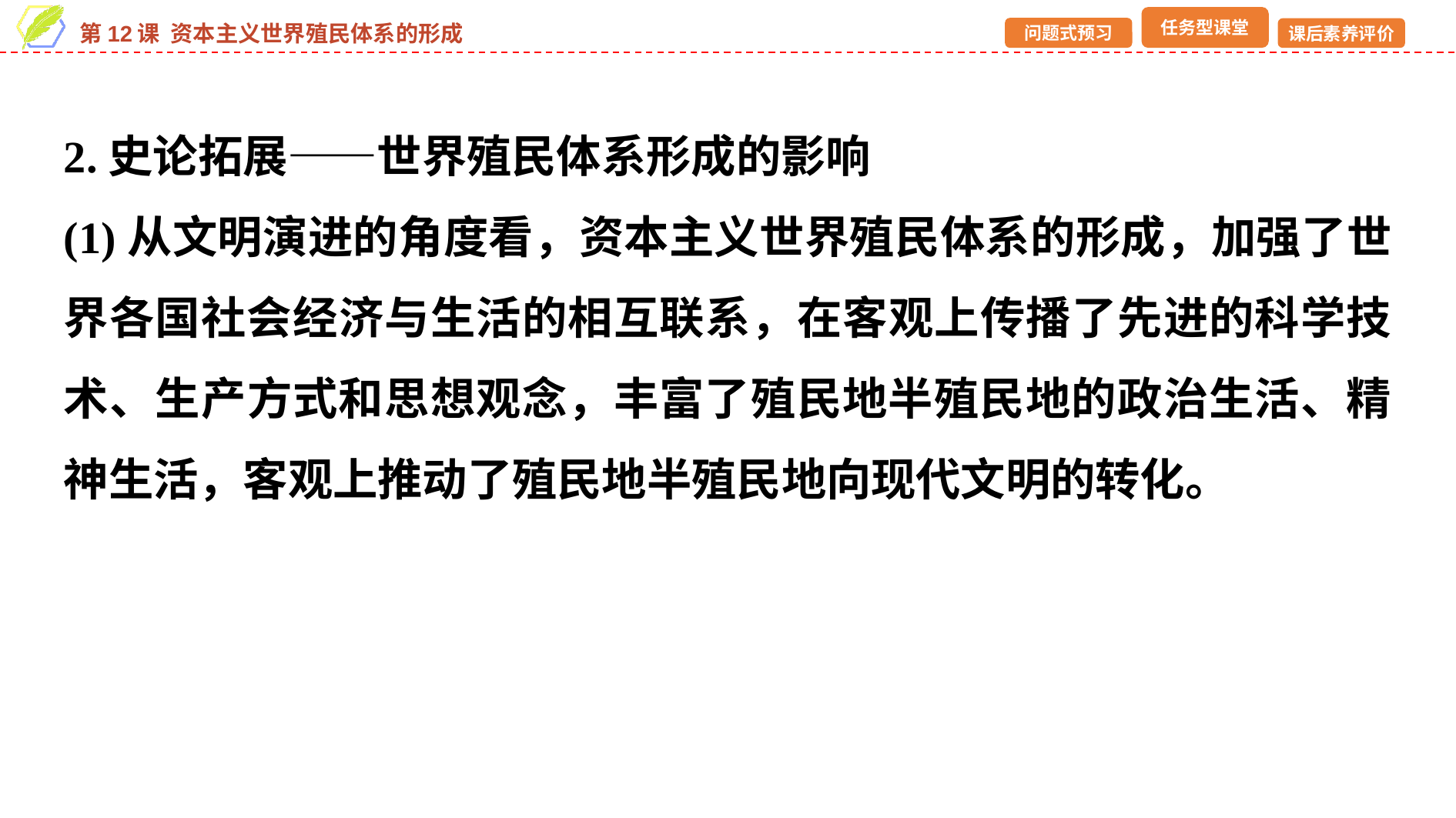

2.史论拓展——世界殖民体系形成的影响
(1)从文明演进的角度看，资本主义世界殖民体系的形成，加强了世界各国社会经济与生活的相互联系，在客观上传播了先进的科学技术、生产方式和思想观念，丰富了殖民地半殖民地的政治生活、精神生活，客观上推动了殖民地半殖民地向现代文明的转化。